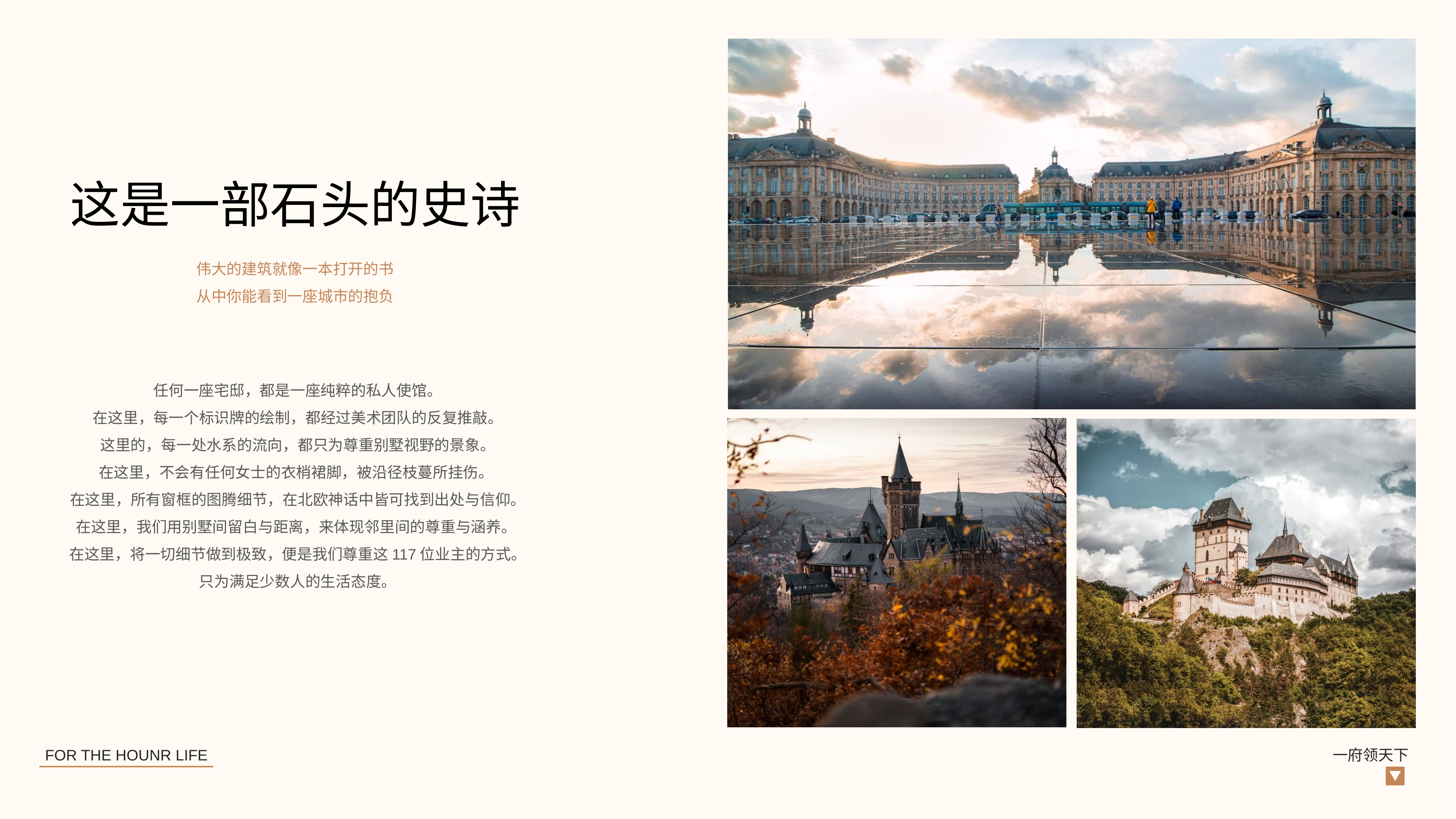

这是一部石头的史诗
伟大的建筑就像一本打开的书
从中你能看到一座城市的抱负
任何一座宅邸，都是一座纯粹的私人使馆。
在这里，每一个标识牌的绘制，都经过美术团队的反复推敲。
这里的，每一处水系的流向，都只为尊重别墅视野的景象。
在这里，不会有任何女士的衣梢裙脚，被沿径枝蔓所挂伤。
在这里，所有窗框的图腾细节，在北欧神话中皆可找到出处与信仰。
在这里，我们用别墅间留白与距离，来体现邻里间的尊重与涵养。
在这里，将一切细节做到极致，便是我们尊重这117位业主的方式。
只为满足少数人的生活态度。